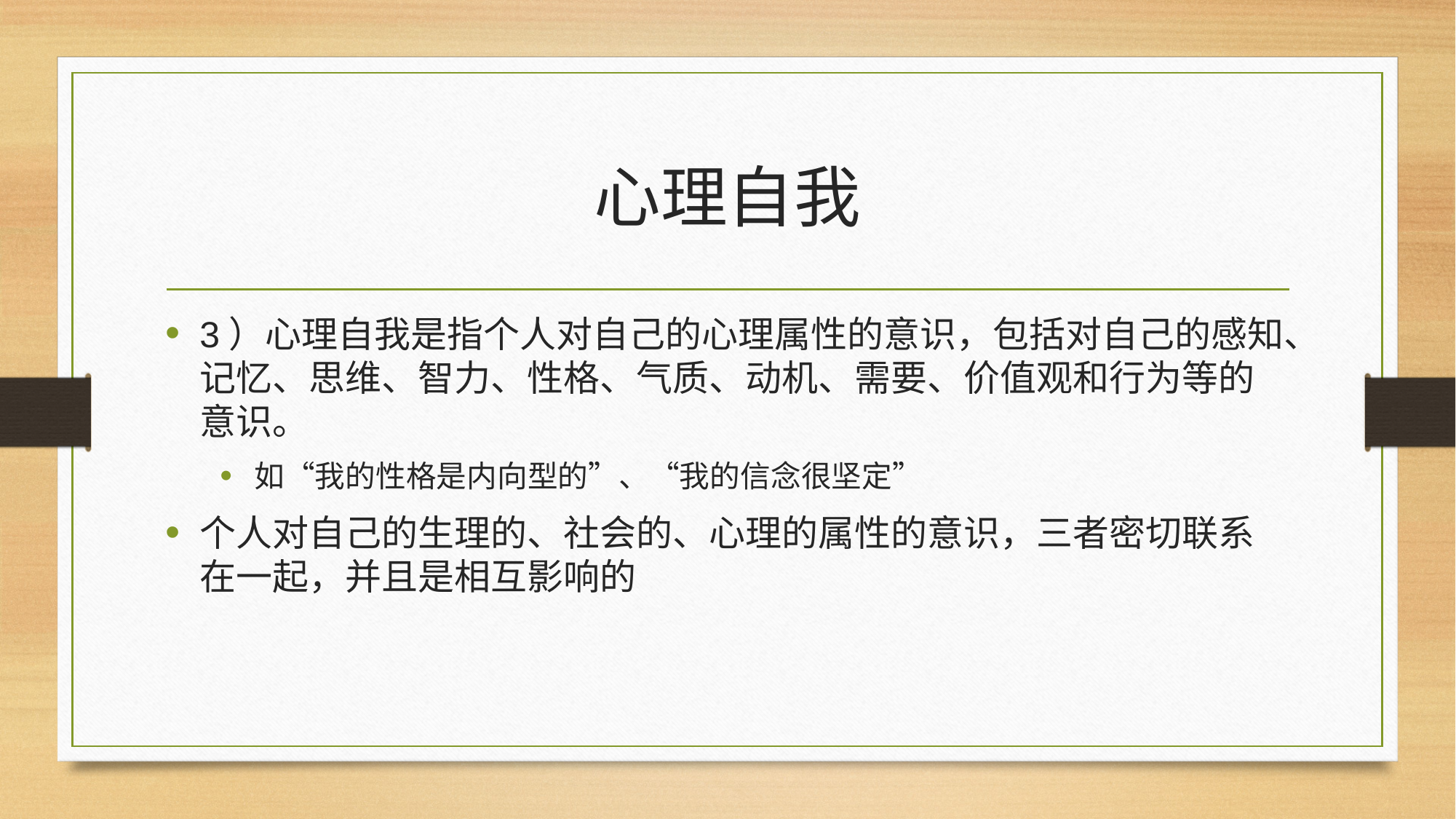

# 心理自我
3）心理自我是指个人对自己的心理属性的意识，包括对自己的感知、记忆、思维、智力、性格、气质、动机、需要、价值观和行为等的意识。
如“我的性格是内向型的”、“我的信念很坚定”
个人对自己的生理的、社会的、心理的属性的意识，三者密切联系在一起，并且是相互影响的